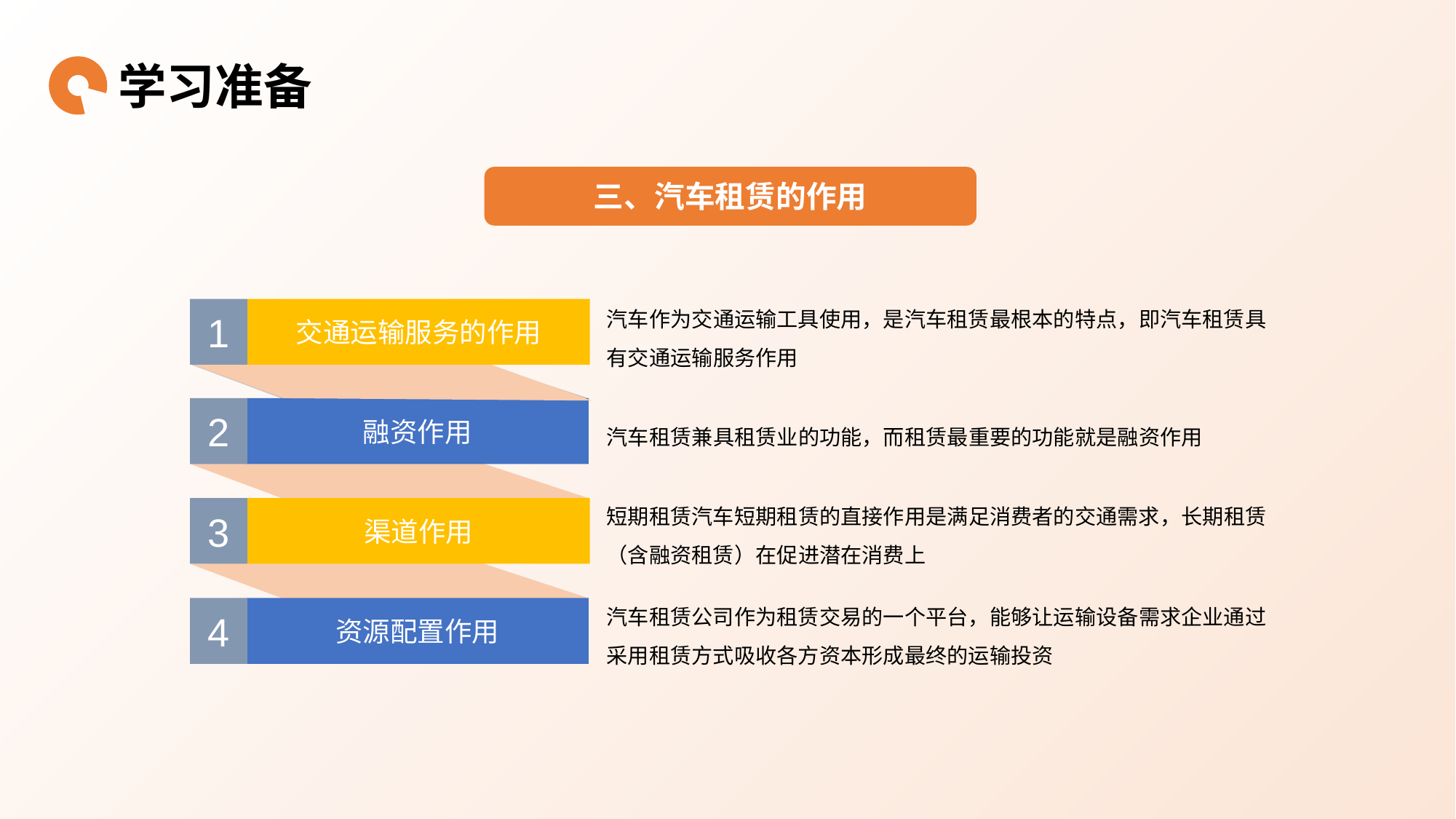

学习准备

三、汽车租赁的作用
汽车作为交通运输工具使用，是汽车租赁最根本的特点，即汽车租赁具有交通运输服务作用
1
交通运输服务的作用

2
融资作用

3
渠道作用

4
资源配置作用
汽车租赁兼具租赁业的功能，而租赁最重要的功能就是融资作用
短期租赁汽车短期租赁的直接作用是满足消费者的交通需求，长期租赁（含融资租赁）在促进潜在消费上
汽车租赁公司作为租赁交易的一个平台，能够让运输设备需求企业通过采用租赁方式吸收各方资本形成最终的运输投资